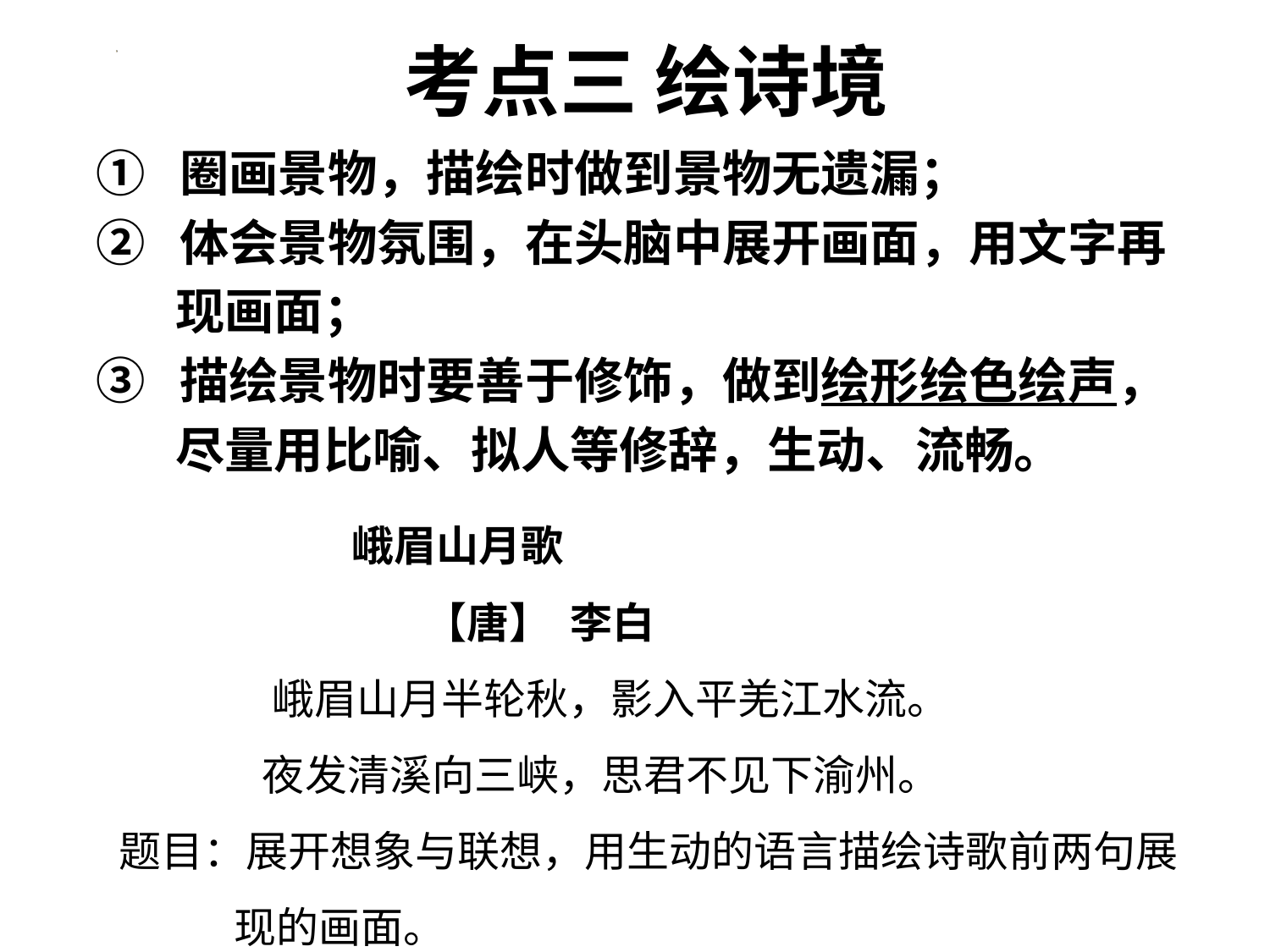

# 考点三 绘诗境
①  圈画景物，描绘时做到景物无遗漏；
②  体会景物氛围，在头脑中展开画面，用文字再
      现画面；
③  描绘景物时要善于修饰，做到绘形绘色绘声，
      尽量用比喻、拟人等修辞，生动、流畅。
                    峨眉山月歌
                               【唐】  李白
               峨眉山月半轮秋，影入平羌江水流。
              夜发清溪向三峡，思君不见下渝州。
题目：展开想象与联想，用生动的语言描绘诗歌前两句展
           现的画面。